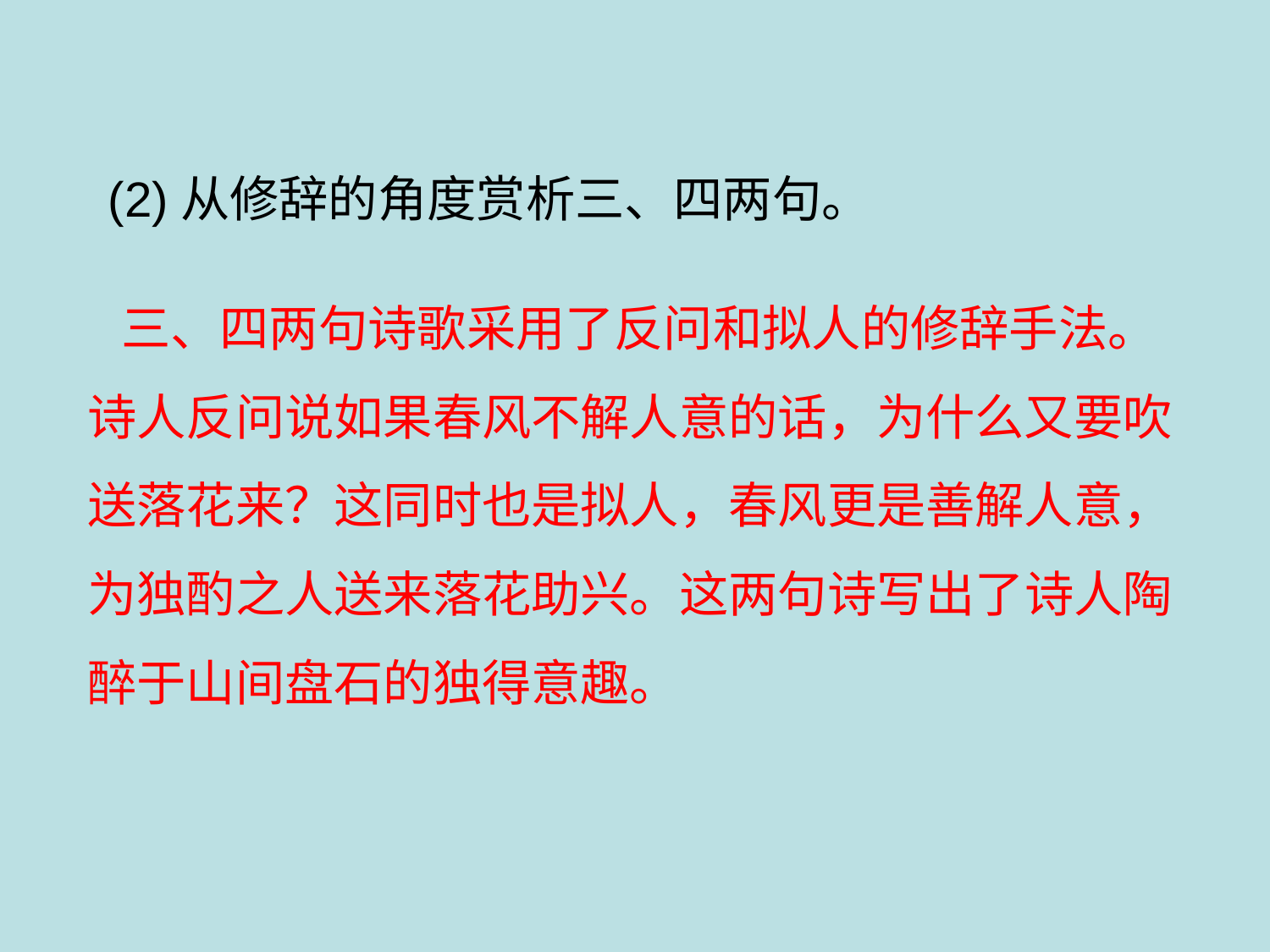

(2)从修辞的角度赏析三、四两句。
  三、四两句诗歌采用了反问和拟人的修辞手法。诗人反问说如果春风不解人意的话，为什么又要吹送落花来？这同时也是拟人，春风更是善解人意，为独酌之人送来落花助兴。这两句诗写出了诗人陶醉于山间盘石的独得意趣。